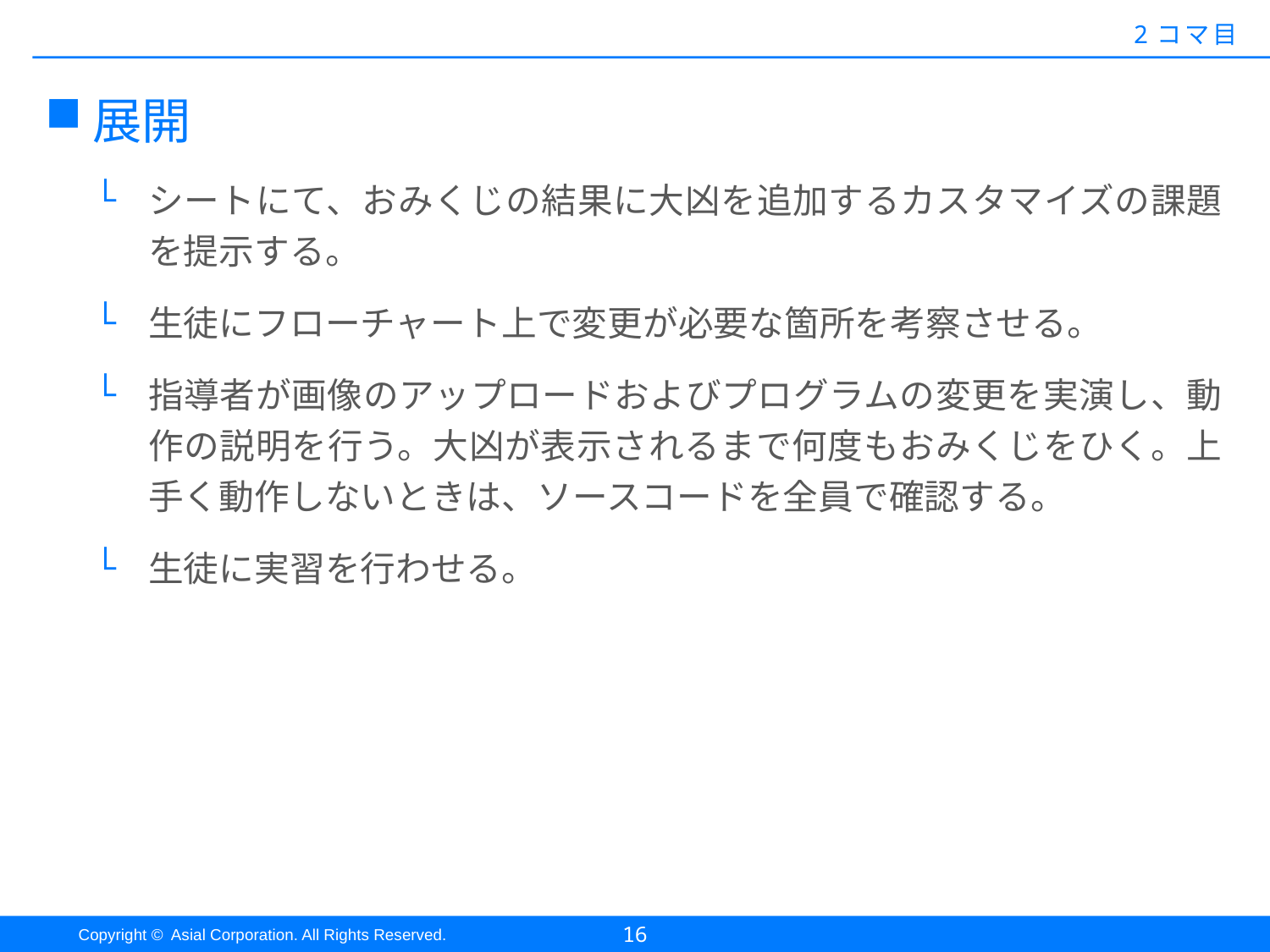

#
2コマ目
展開
シートにて、おみくじの結果に大凶を追加するカスタマイズの課題を提示する。
生徒にフローチャート上で変更が必要な箇所を考察させる。
指導者が画像のアップロードおよびプログラムの変更を実演し、動作の説明を行う。大凶が表示されるまで何度もおみくじをひく。上手く動作しないときは、ソースコードを全員で確認する。
生徒に実習を行わせる。
16